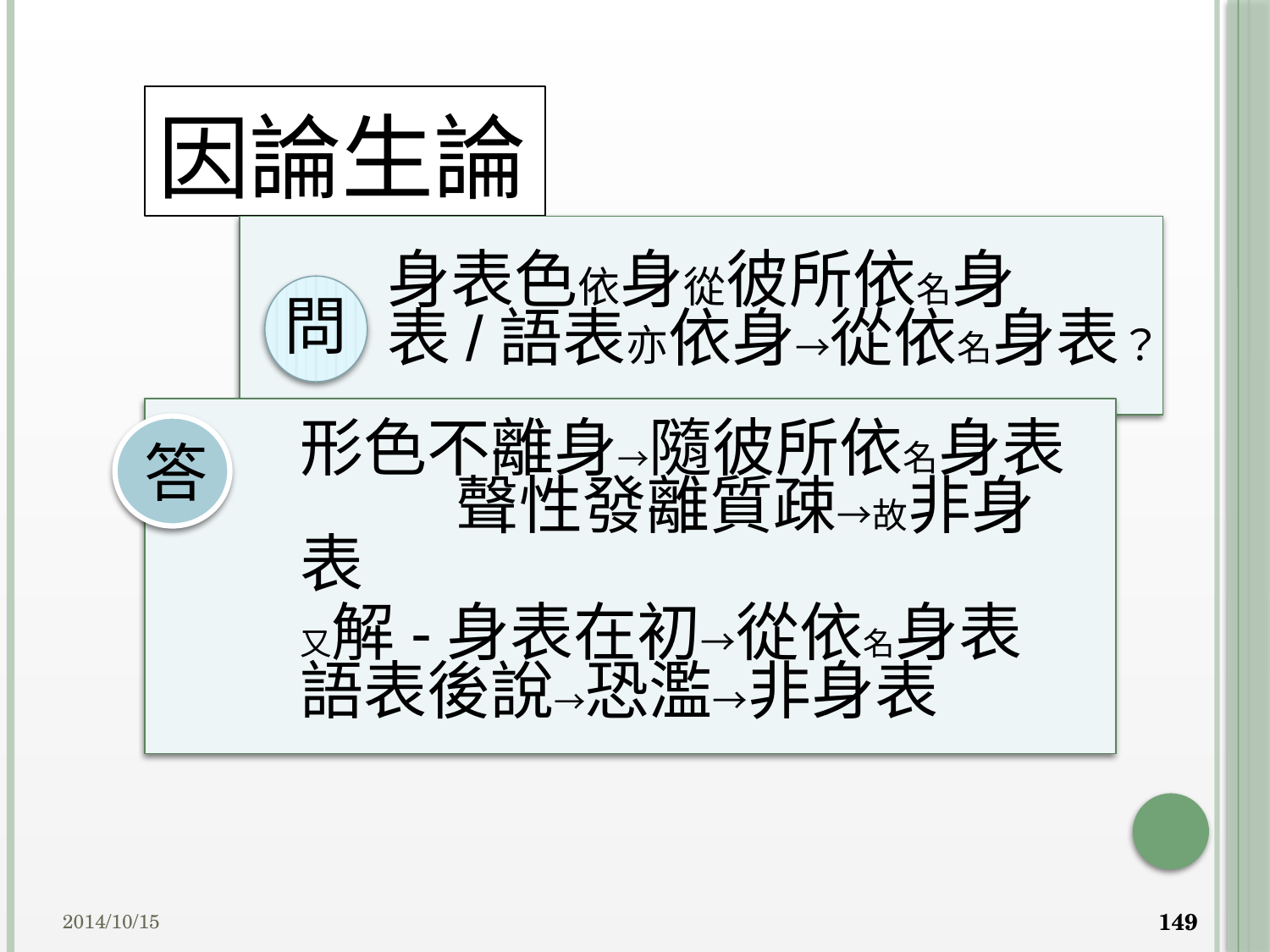

# 因論生論
身表色依身從彼所依名身表/語表亦依身→從依名身表？
形色不離身→隨彼所依名身表             聲性發離質疎→故非身表
又解-身表在初→從依名身表  語表後說→恐濫→非身表
問
答
2014/10/15
149